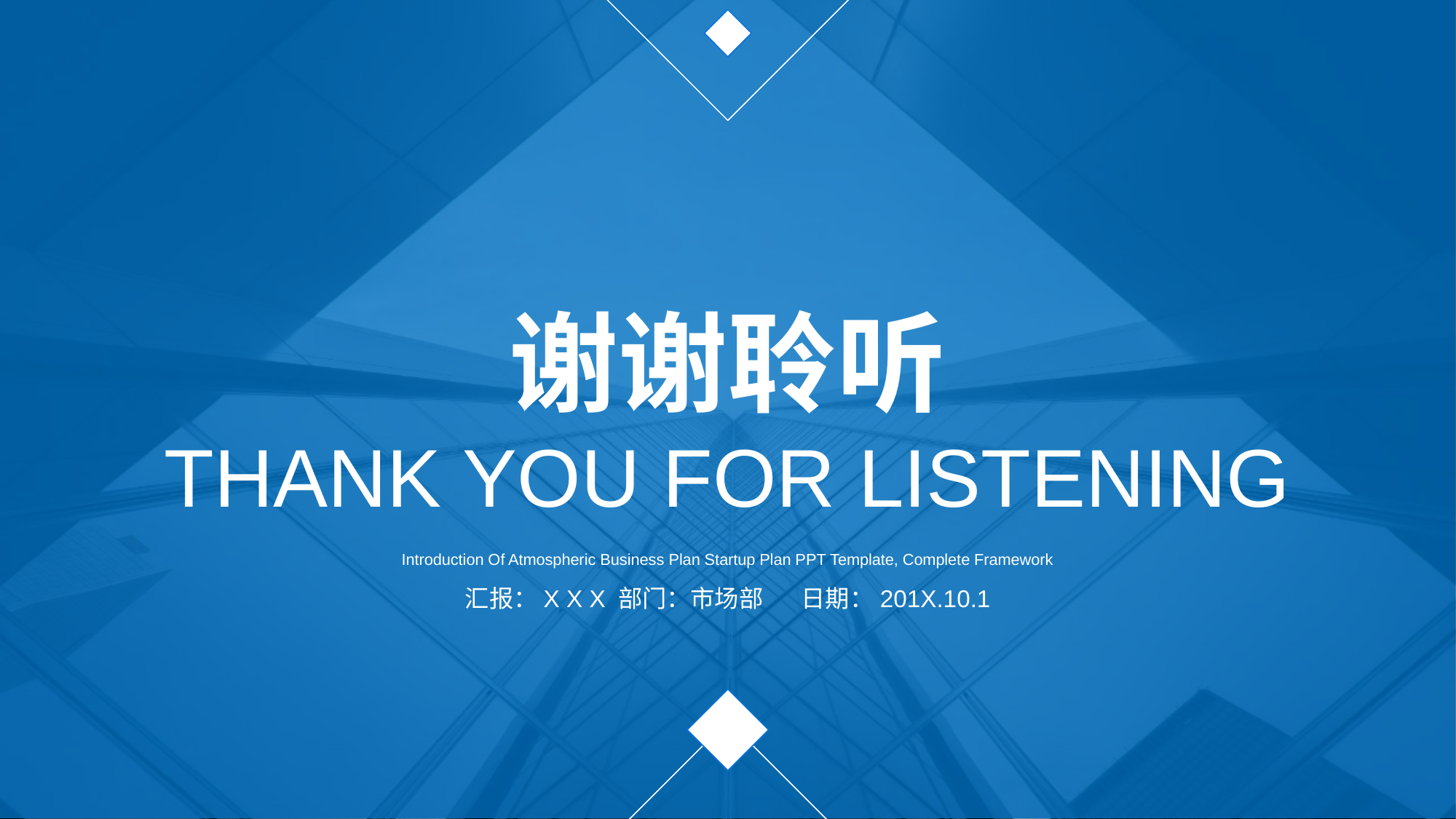

谢谢聆听
THANK YOU FOR LISTENING
Introduction Of Atmospheric Business Plan Startup Plan PPT Template, Complete Framework
汇报：X X X 部门：市场部       日期：201X.10.1